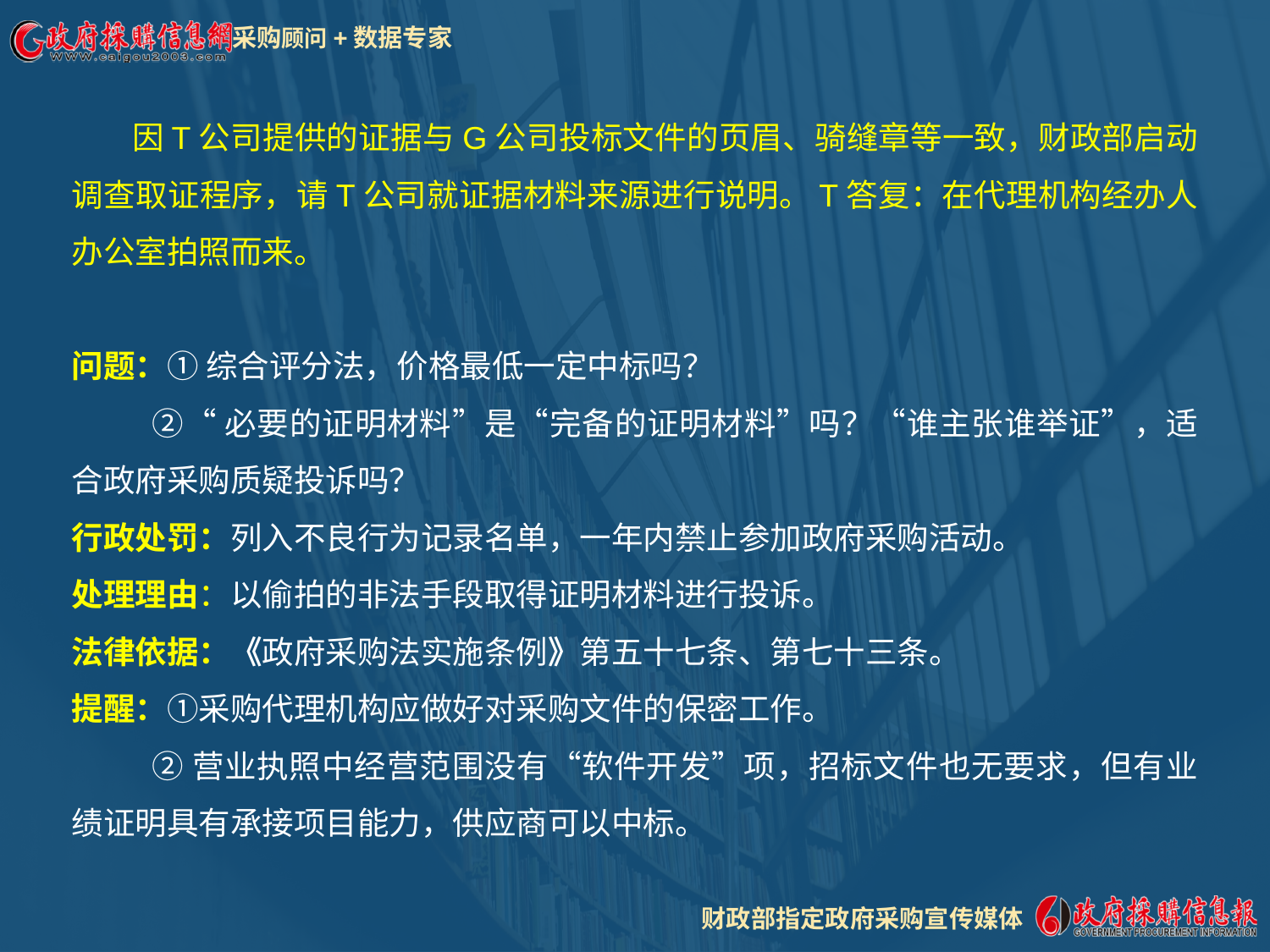

因T公司提供的证据与G公司投标文件的页眉、骑缝章等一致，财政部启动调查取证程序，请T公司就证据材料来源进行说明。T答复：在代理机构经办人办公室拍照而来。

问题：① 综合评分法，价格最低一定中标吗？
          ②“必要的证明材料”是“完备的证明材料”吗？“谁主张谁举证”，适合政府采购质疑投诉吗？
行政处罚：列入不良行为记录名单，一年内禁止参加政府采购活动。
处理理由：以偷拍的非法手段取得证明材料进行投诉。
法律依据：《政府采购法实施条例》第五十七条、第七十三条。
提醒：①采购代理机构应做好对采购文件的保密工作。
          ②营业执照中经营范围没有“软件开发”项，招标文件也无要求，但有业绩证明具有承接项目能力，供应商可以中标。